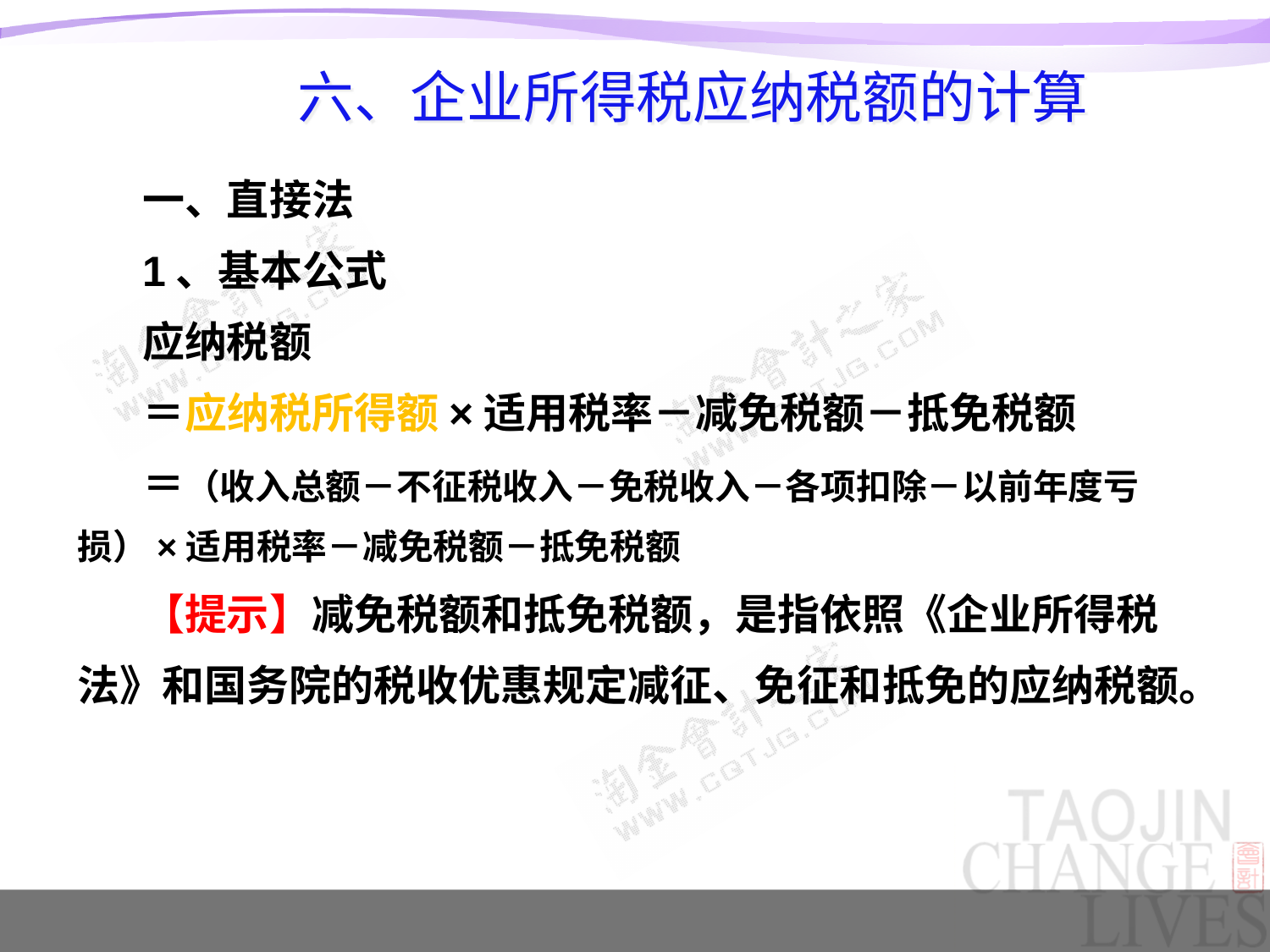

# 六、企业所得税应纳税额的计算
一、直接法
1、基本公式
应纳税额
＝应纳税所得额×适用税率－减免税额－抵免税额
＝（收入总额－不征税收入－免税收入－各项扣除－以前年度亏损）×适用税率－减免税额－抵免税额
【提示】减免税额和抵免税额，是指依照《企业所得税法》和国务院的税收优惠规定减征、免征和抵免的应纳税额。